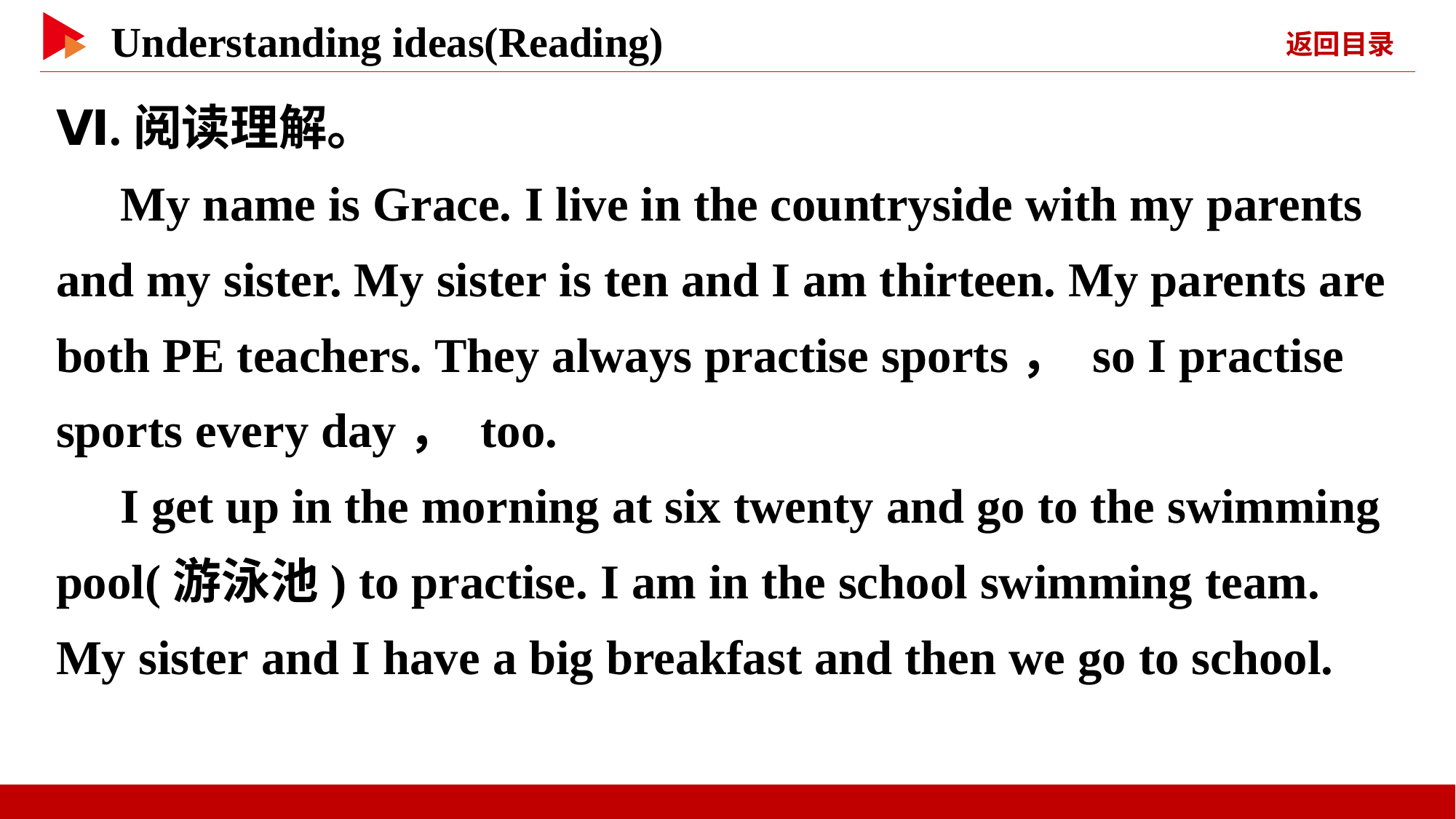

Ⅵ.阅读理解。
My name is Grace. I live in the countryside with my parents and my sister. My sister is ten and I am thirteen. My parents are both PE teachers. They always practise sports， so I practise sports every day， too.
I get up in the morning at six twenty and go to the swimming pool(游泳池) to practise. I am in the school swimming team. My sister and I have a big breakfast and then we go to school.